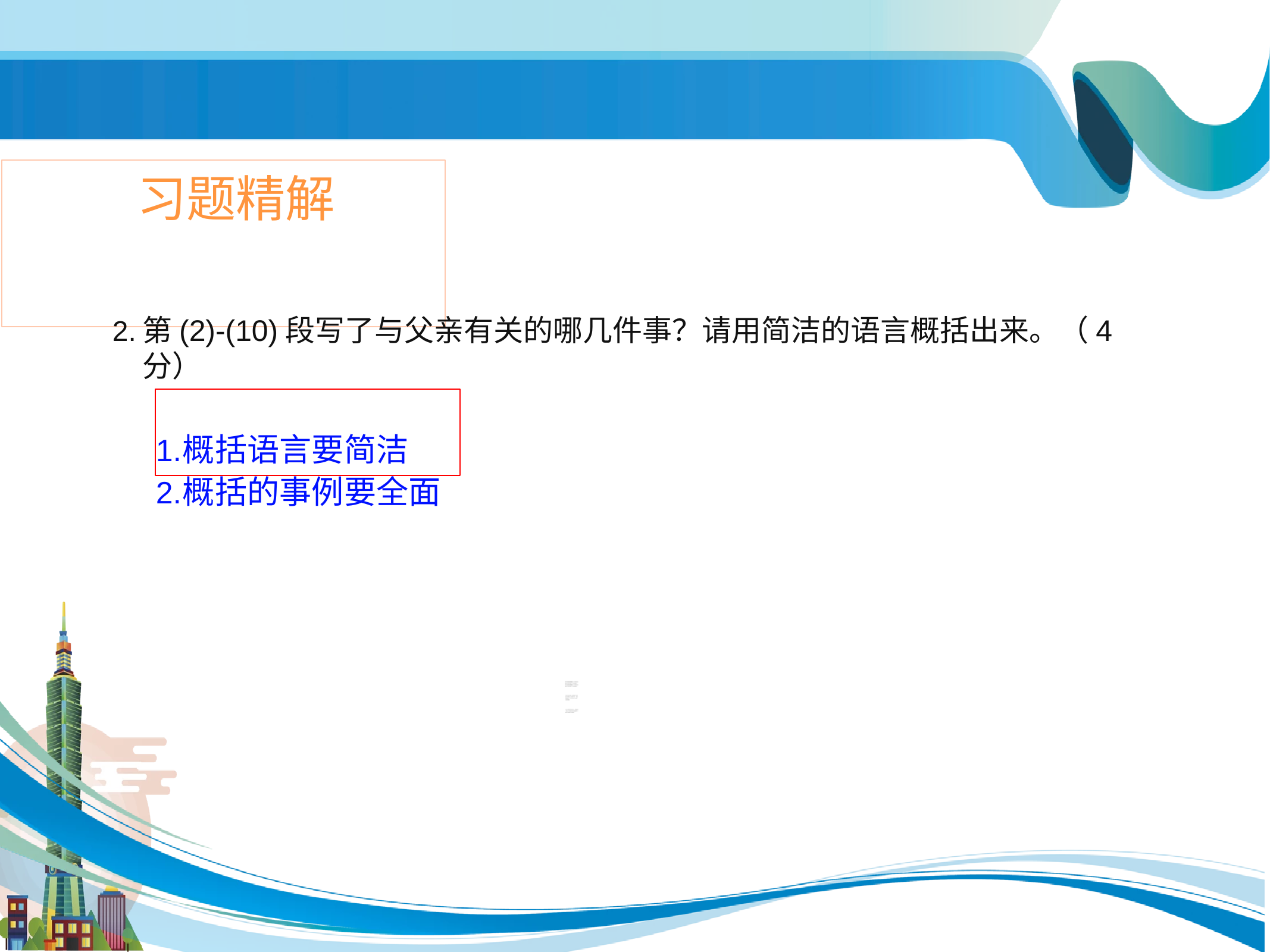

# 习题精解
第(2)-(10)段写了与父亲有关的哪几件事？请用简洁的语言概括出来。（4分）

概括语言要简洁
概括的事例要全面